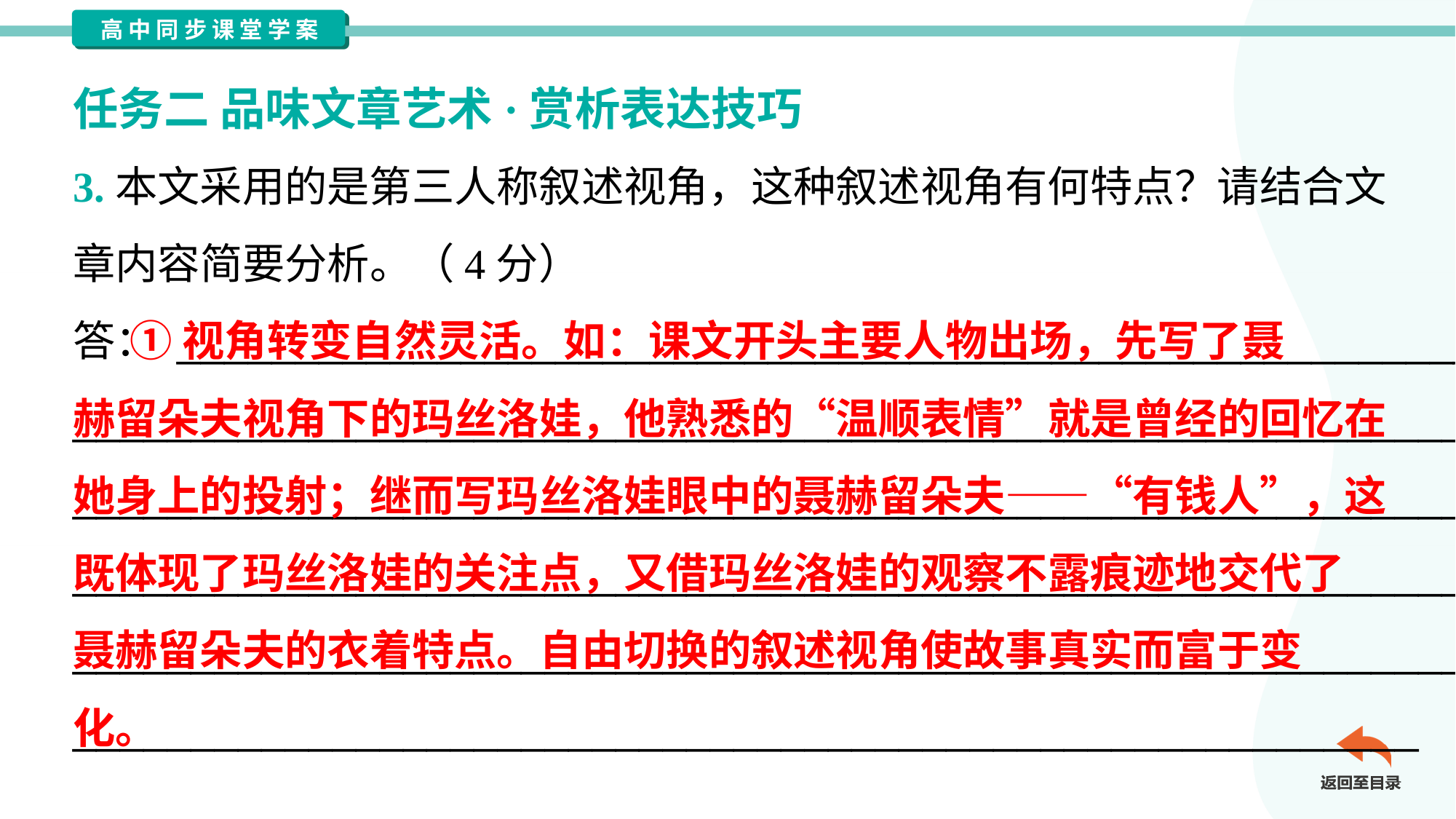

任务二 品味文章艺术·赏析表达技巧
3.本文采用的是第三人称叙述视角，这种叙述视角有何特点？请结合文
章内容简要分析。（4分）
答： ________________________________________________________
_____________________________________________________________
_____________________________________________________________
_____________________________________________________________
_____________________________________________________________
_________________________________________________________
      ①视角转变自然灵活。如：课文开头主要人物出场，先写了聂
赫留朵夫视角下的玛丝洛娃，他熟悉的“温顺表情”就是曾经的回忆在
她身上的投射；继而写玛丝洛娃眼中的聂赫留朵夫——“有钱人”，这
既体现了玛丝洛娃的关注点，又借玛丝洛娃的观察不露痕迹地交代了
聂赫留朵夫的衣着特点。自由切换的叙述视角使故事真实而富于变
化。